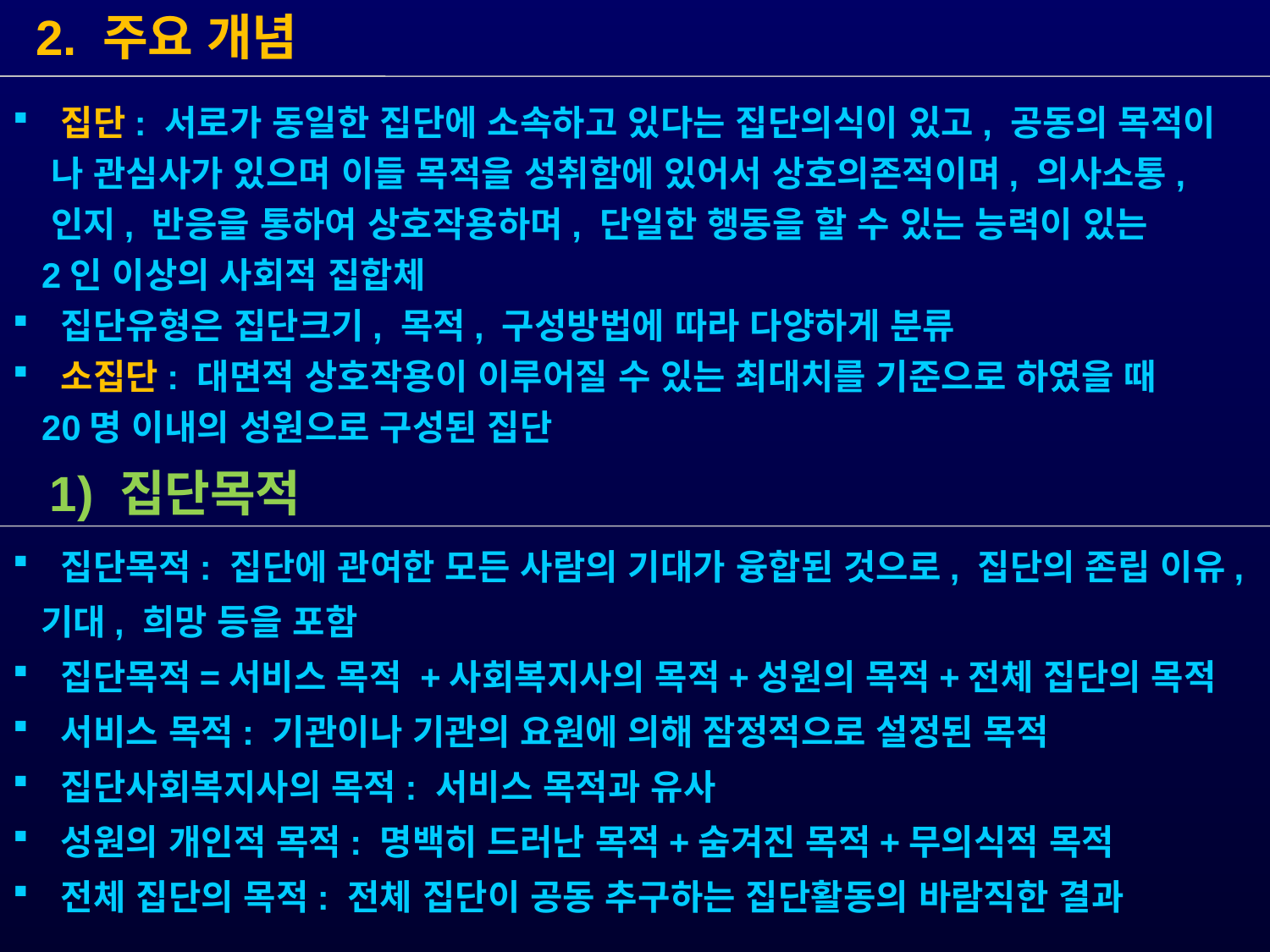

2. 주요 개념

  1) 집단목적

 집단목적: 집단에 관여한 모든 사람의 기대가 융합된 것으로, 집단의 존립 이유,
  기대, 희망 등을 포함
 집단목적=서비스 목적 +사회복지사의 목적+성원의 목적+전체 집단의 목적
 서비스 목적: 기관이나 기관의 요원에 의해 잠정적으로 설정된 목적
 집단사회복지사의 목적: 서비스 목적과 유사
 성원의 개인적 목적: 명백히 드러난 목적+숨겨진 목적+무의식적 목적
 전체 집단의 목적: 전체 집단이 공동 추구하는 집단활동의 바람직한 결과
 집단: 서로가 동일한 집단에 소속하고 있다는 집단의식이 있고, 공동의 목적이
   나 관심사가 있으며 이들 목적을 성취함에 있어서 상호의존적이며, 의사소통,
   인지, 반응을 통하여 상호작용하며, 단일한 행동을 할 수 있는 능력이 있는
   2인 이상의 사회적 집합체
 집단유형은 집단크기, 목적, 구성방법에 따라 다양하게 분류
 소집단: 대면적 상호작용이 이루어질 수 있는 최대치를 기준으로 하였을 때
   20명 이내의 성원으로 구성된 집단